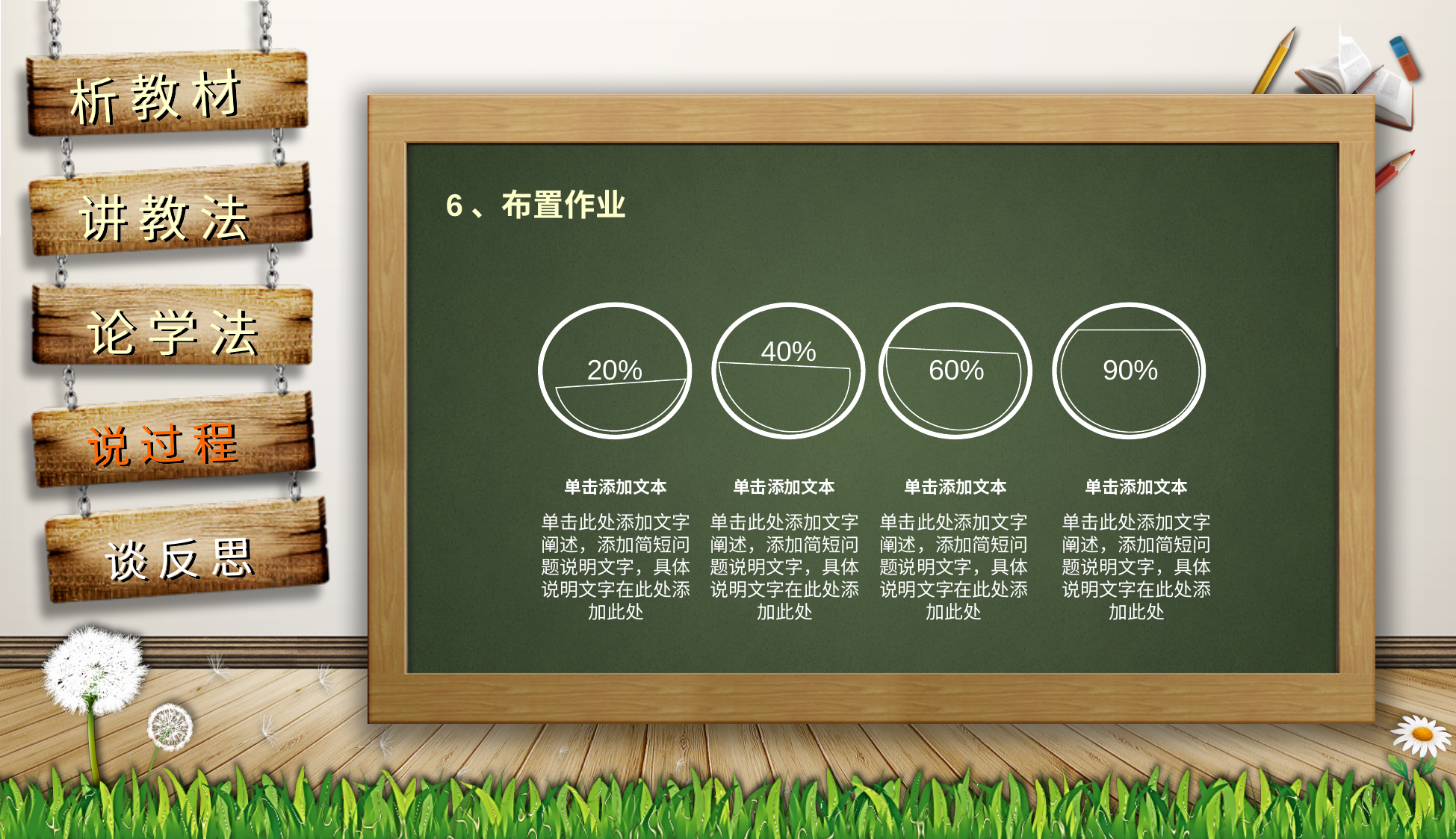

6、布置作业

20%

40%

60%

90%
单击添加文本
单击此处添加文字阐述，添加简短问题说明文字，具体说明文字在此处添加此处
单击添加文本
单击此处添加文字阐述，添加简短问题说明文字，具体说明文字在此处添加此处
单击添加文本
单击此处添加文字阐述，添加简短问题说明文字，具体说明文字在此处添加此处
单击添加文本
单击此处添加文字阐述，添加简短问题说明文字，具体说明文字在此处添加此处